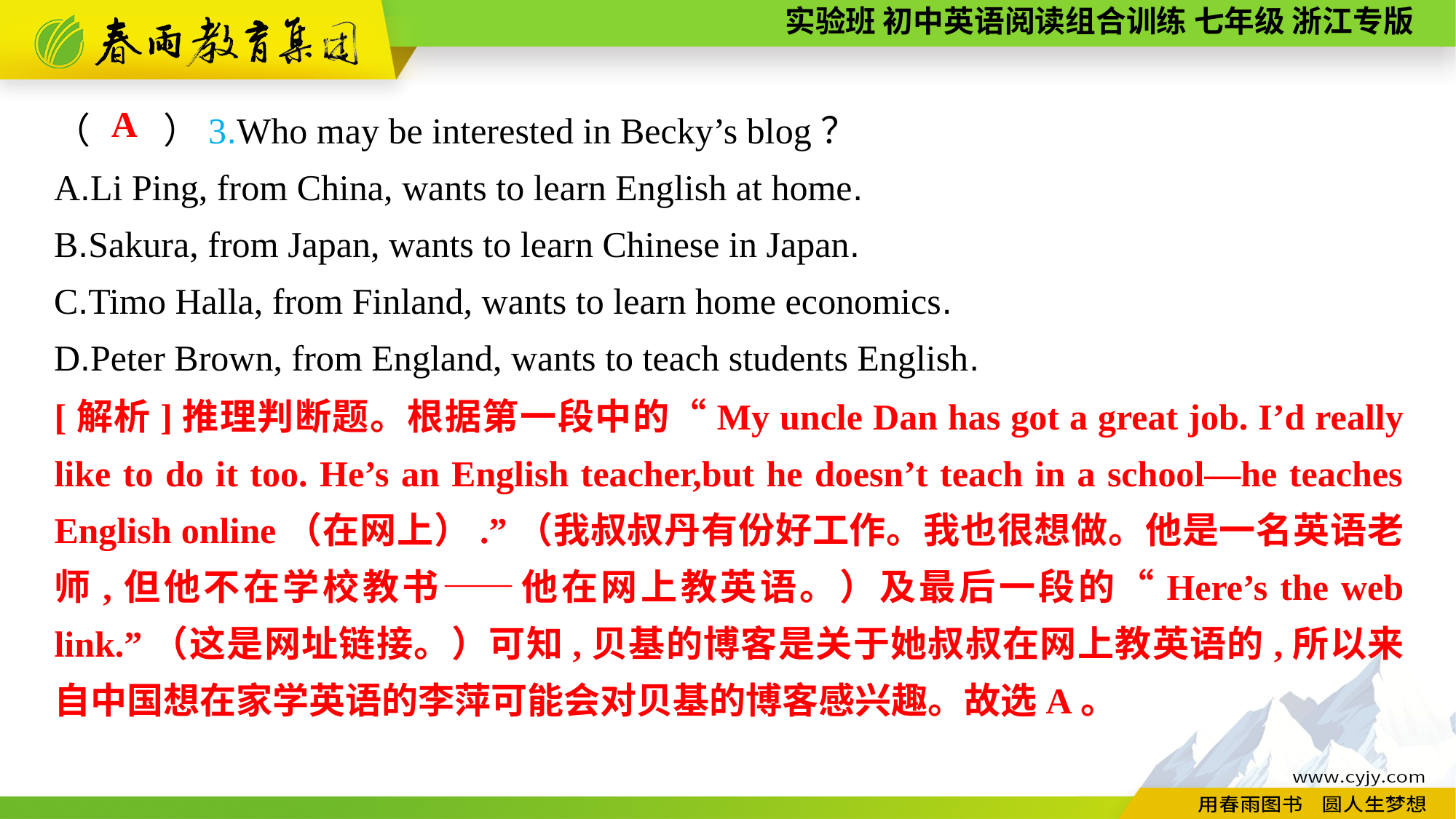

（　　）3.Who may be interested in Becky’s blog？
A.Li Ping, from China, wants to learn English at home.
B.Sakura, from Japan, wants to learn Chinese in Japan.
C.Timo Halla, from Finland, wants to learn home economics.
D.Peter Brown, from England, wants to teach students English.
A
[解析]推理判断题。根据第一段中的“My uncle Dan has got a great job. I’d really like to do it too. He’s an English teacher,but he doesn’t teach in a school—he teaches English online（在网上）.”（我叔叔丹有份好工作。我也很想做。他是一名英语老师,但他不在学校教书——他在网上教英语。）及最后一段的“Here’s the web link.”（这是网址链接。）可知,贝基的博客是关于她叔叔在网上教英语的,所以来自中国想在家学英语的李萍可能会对贝基的博客感兴趣。故选A。